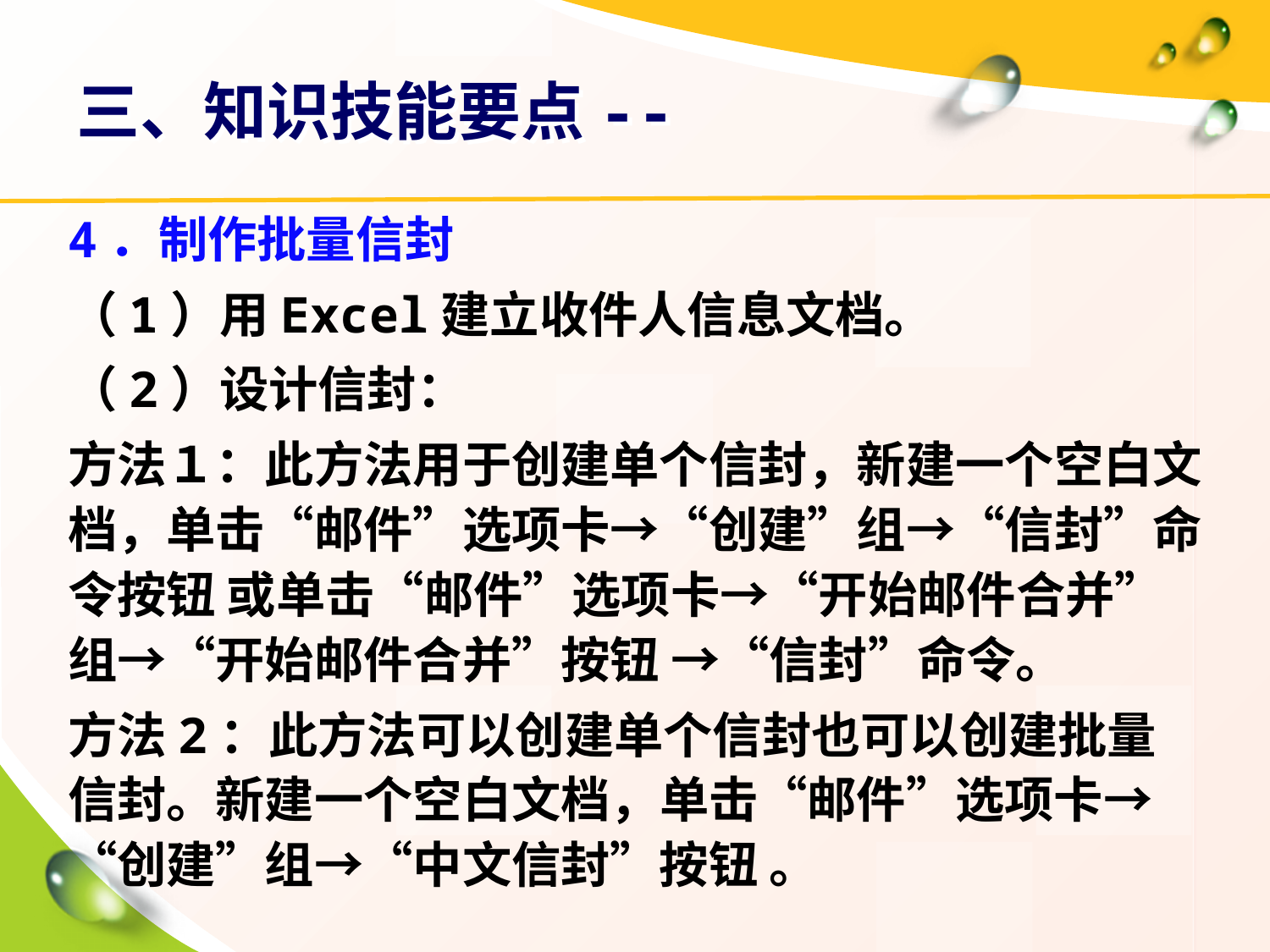

# 三、知识技能要点--
4．制作批量信封
（1）用Excel建立收件人信息文档。
（2）设计信封：
方法１：此方法用于创建单个信封，新建一个空白文档，单击“邮件”选项卡→“创建”组→“信封”命令按钮 或单击“邮件”选项卡→“开始邮件合并”组→“开始邮件合并”按钮 →“信封”命令。
方法2：此方法可以创建单个信封也可以创建批量信封。新建一个空白文档，单击“邮件”选项卡→“创建”组→“中文信封”按钮 。